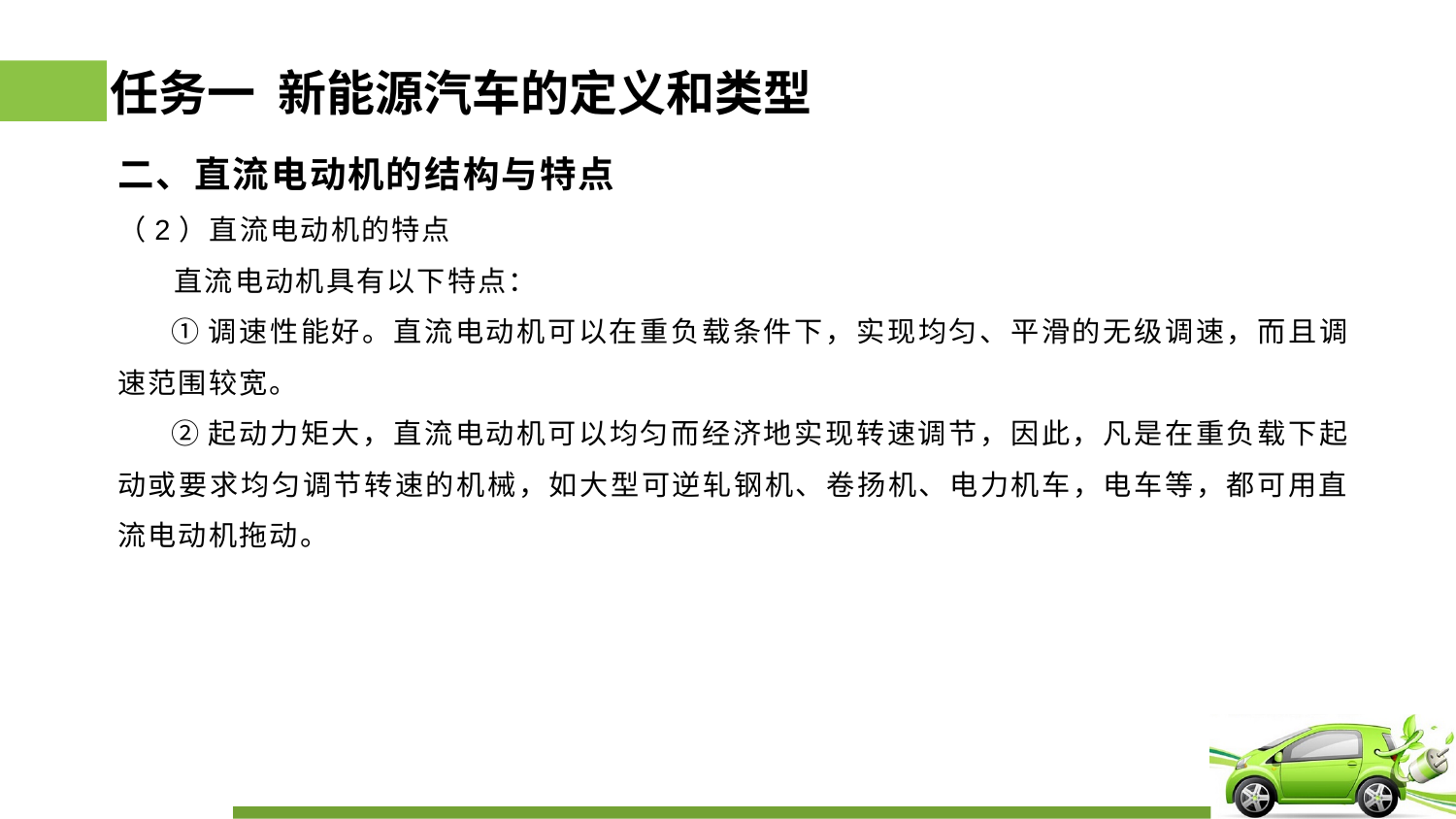

# 任务一  新能源汽车的定义和类型
二、直流电动机的结构与特点
（2）直流电动机的特点
      直流电动机具有以下特点：
      ①调速性能好。直流电动机可以在重负载条件下，实现均匀、平滑的无级调速，而且调速范围较宽。
      ②起动力矩大，直流电动机可以均匀而经济地实现转速调节，因此，凡是在重负载下起动或要求均匀调节转速的机械，如大型可逆轧钢机、卷扬机、电力机车，电车等，都可用直流电动机拖动。